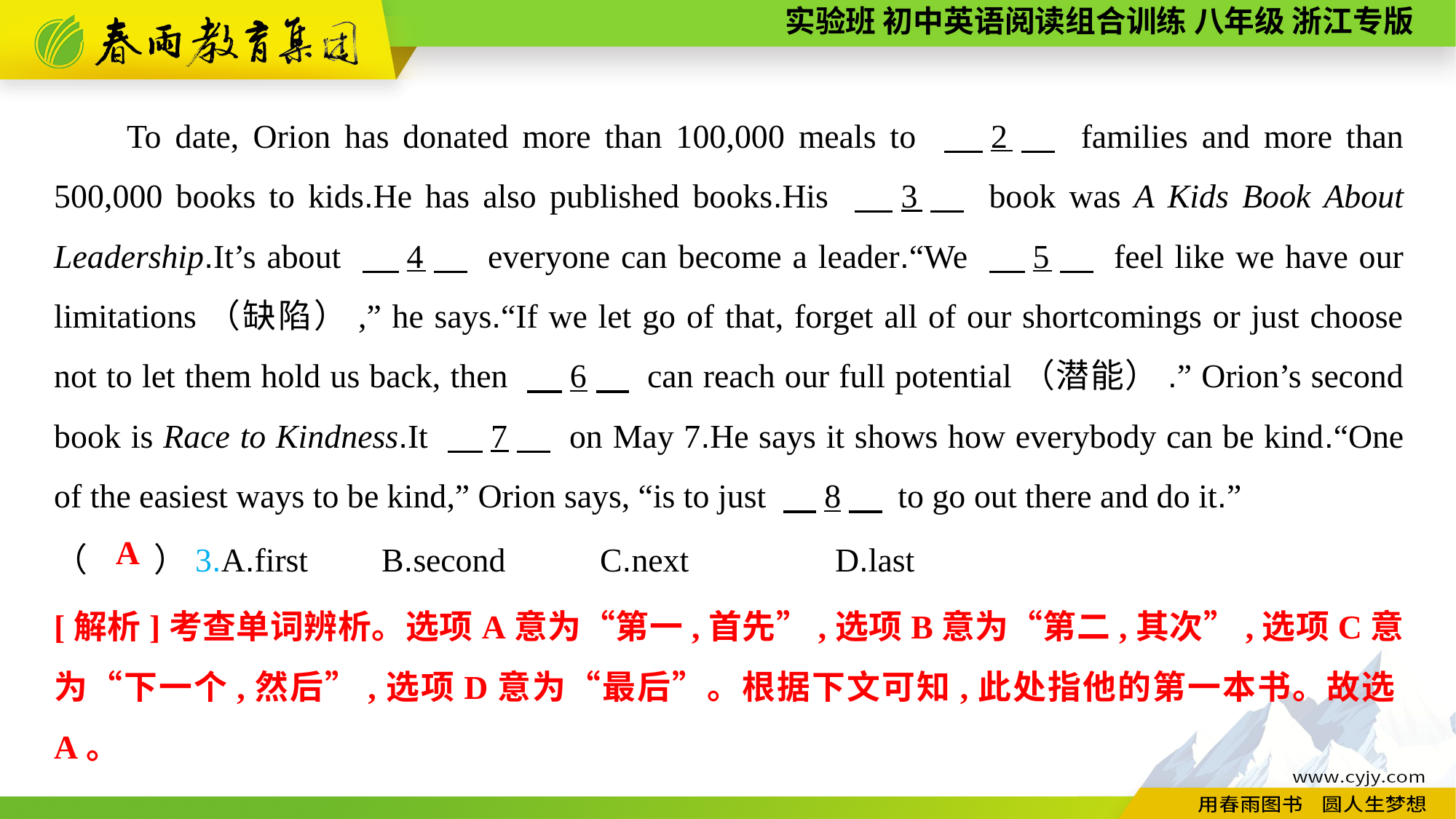

To date, Orion has donated more than 100,000 meals to 　2　 families and more than 500,000 books to kids.He has also published books.His 　3　 book was A Kids Book About Leadership.It’s about 　4　 everyone can become a leader.“We 　5　 feel like we have our limitations（缺陷）,” he says.“If we let go of that, forget all of our shortcomings or just choose not to let them hold us back, then 　6　 can reach our full potential（潜能）.” Orion’s second book is Race to Kindness.It 　7　 on May 7.He says it shows how everybody can be kind.“One of the easiest ways to be kind,” Orion says, “is to just 　8　 to go out there and do it.”
（　　）3.A.first	B.second	C.next		  D.last
A
[解析]考查单词辨析。选项A意为“第一,首先”,选项B意为“第二,其次”,选项C意为“下一个,然后”,选项D意为“最后”。根据下文可知,此处指他的第一本书。故选A。